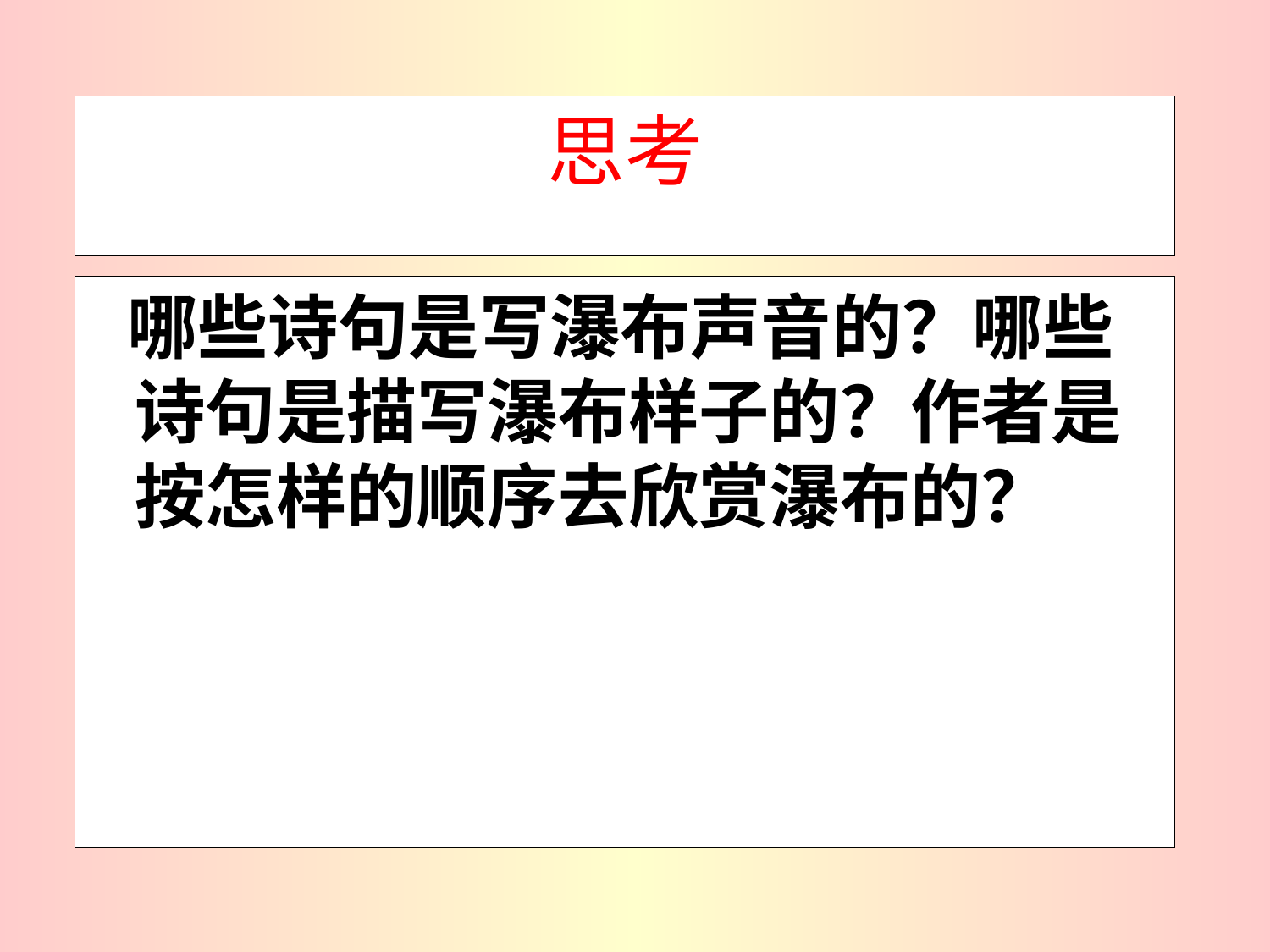

# 思考
  哪些诗句是写瀑布声音的？哪些诗句是描写瀑布样子的？作者是按怎样的顺序去欣赏瀑布的？